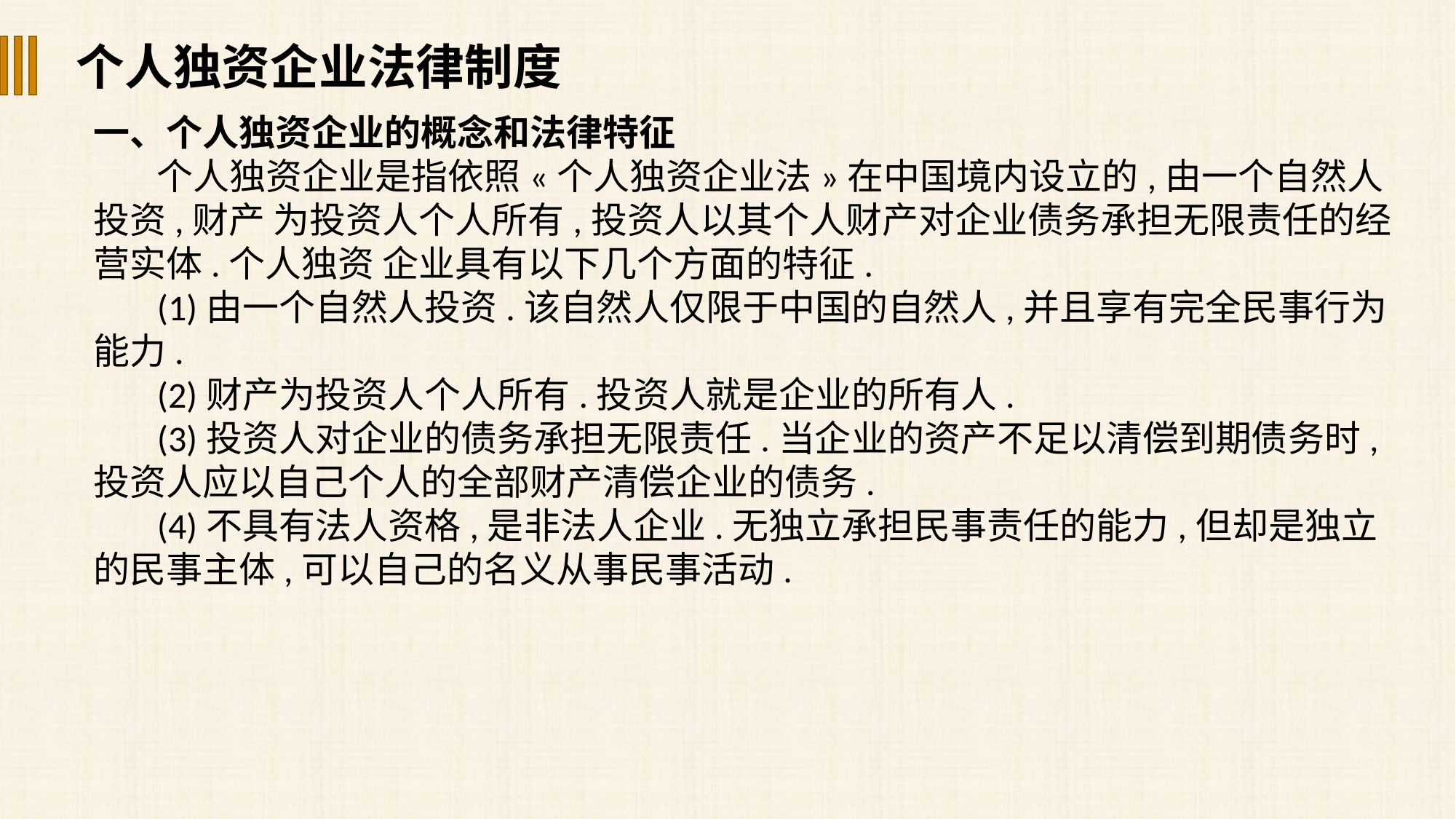

个人独资企业法律制度

一、个人独资企业的概念和法律特征
个人独资企业是指依照«个人独资企业法»在中国境内设立的,由一个自然人投资,财产 为投资人个人所有,投资人以其个人财产对企业债务承担无限责任的经营实体.个人独资 企业具有以下几个方面的特征.
(1)由一个自然人投资.该自然人仅限于中国的自然人,并且享有完全民事行为能力.
(2)财产为投资人个人所有.投资人就是企业的所有人.
(3)投资人对企业的债务承担无限责任.当企业的资产不足以清偿到期债务时,投资人应以自己个人的全部财产清偿企业的债务.
(4)不具有法人资格,是非法人企业.无独立承担民事责任的能力,但却是独立的民事主体,可以自己的名义从事民事活动.